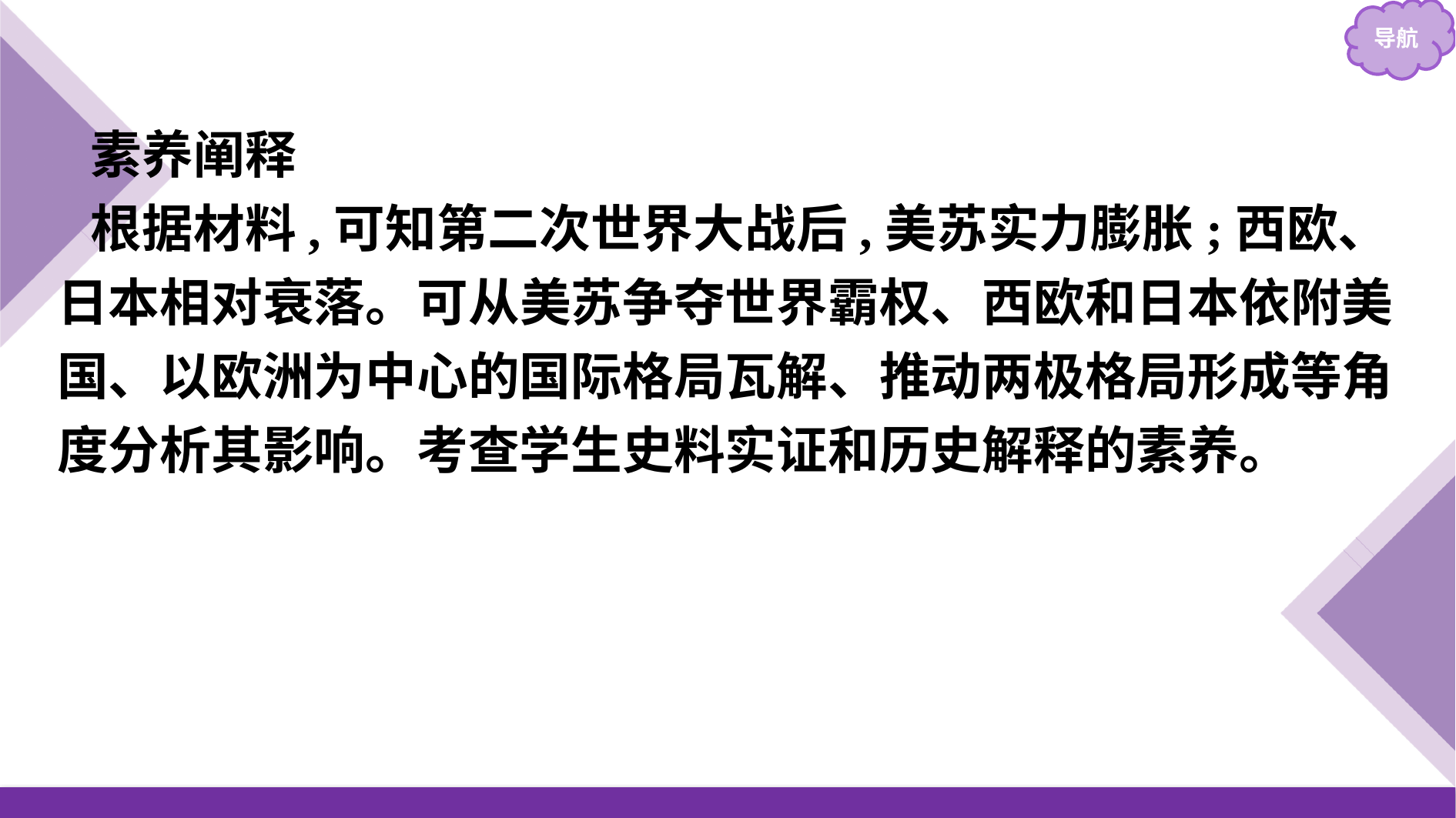

素养阐释
根据材料,可知第二次世界大战后,美苏实力膨胀;西欧、日本相对衰落。可从美苏争夺世界霸权、西欧和日本依附美国、以欧洲为中心的国际格局瓦解、推动两极格局形成等角度分析其影响。考查学生史料实证和历史解释的素养。